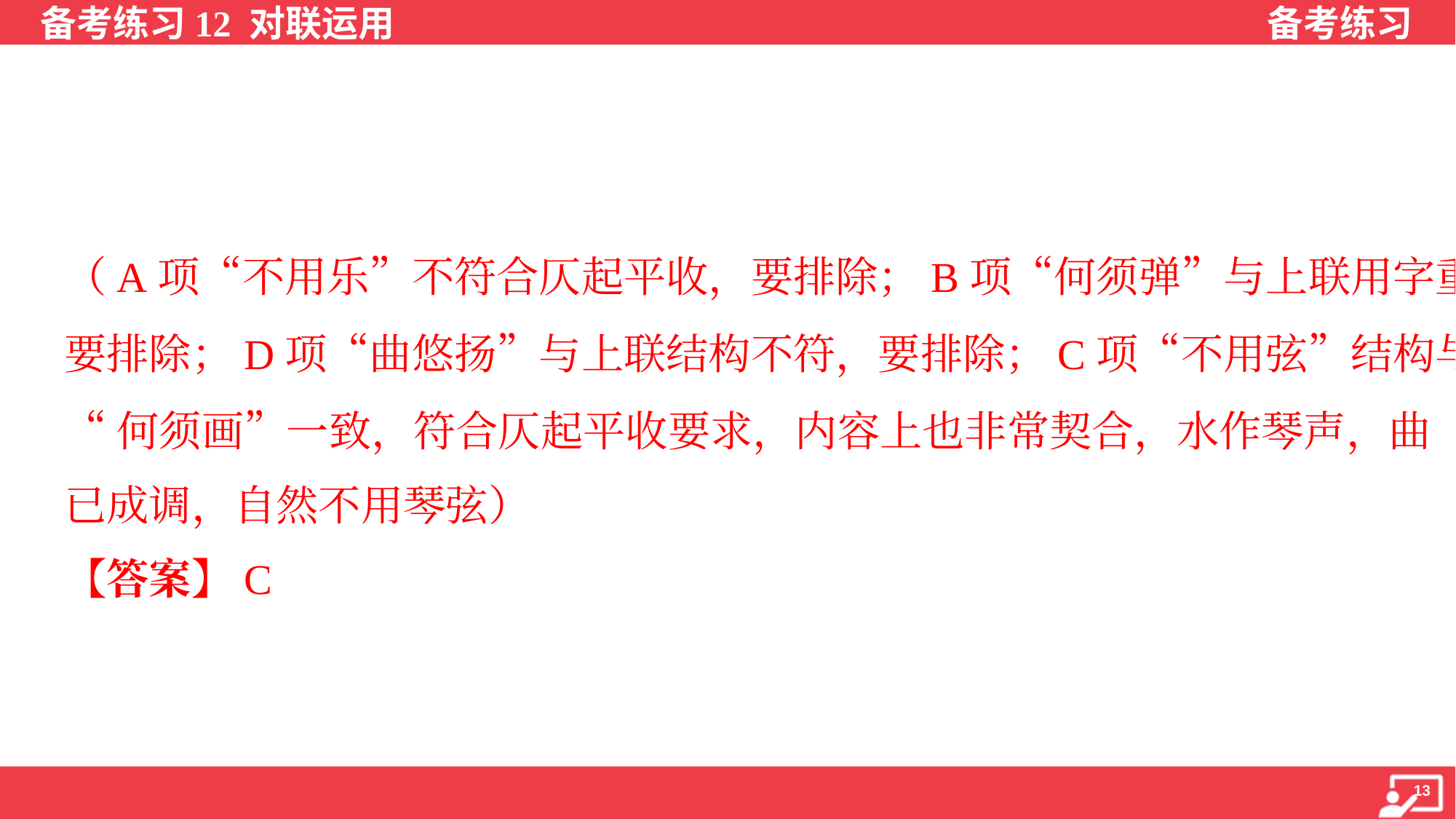

（A项“不用乐”不符合仄起平收，要排除；B项“何须弹”与上联用字重复，
要排除；D项“曲悠扬”与上联结构不符，要排除；C项“不用弦”结构与
“何须画”一致，符合仄起平收要求，内容上也非常契合，水作琴声，曲
已成调，自然不用琴弦）
【答案】C